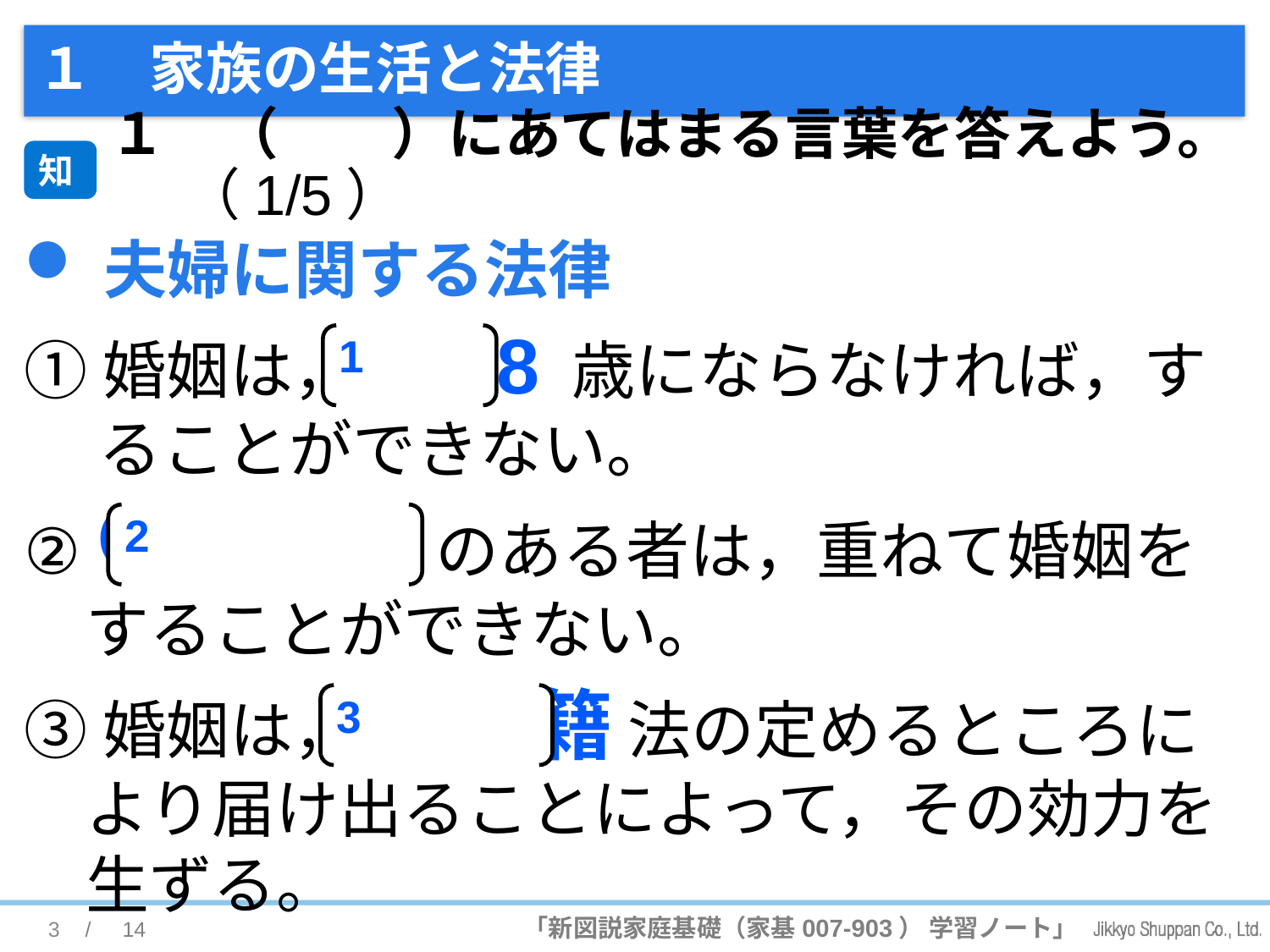

# １　家族の生活と法律
１　（　　）にあてはまる言葉を答えよう。（1/5）
知
夫婦に関する法律
①婚姻は， (1) 18 歳にならなければ，することができない。
② (2) 配偶者 のある者は，重ねて婚姻をすることができない。
③婚姻は，(3) 戸籍 法の定めるところにより届け出ることによって，その効力を生ずる。
1
2
3
3